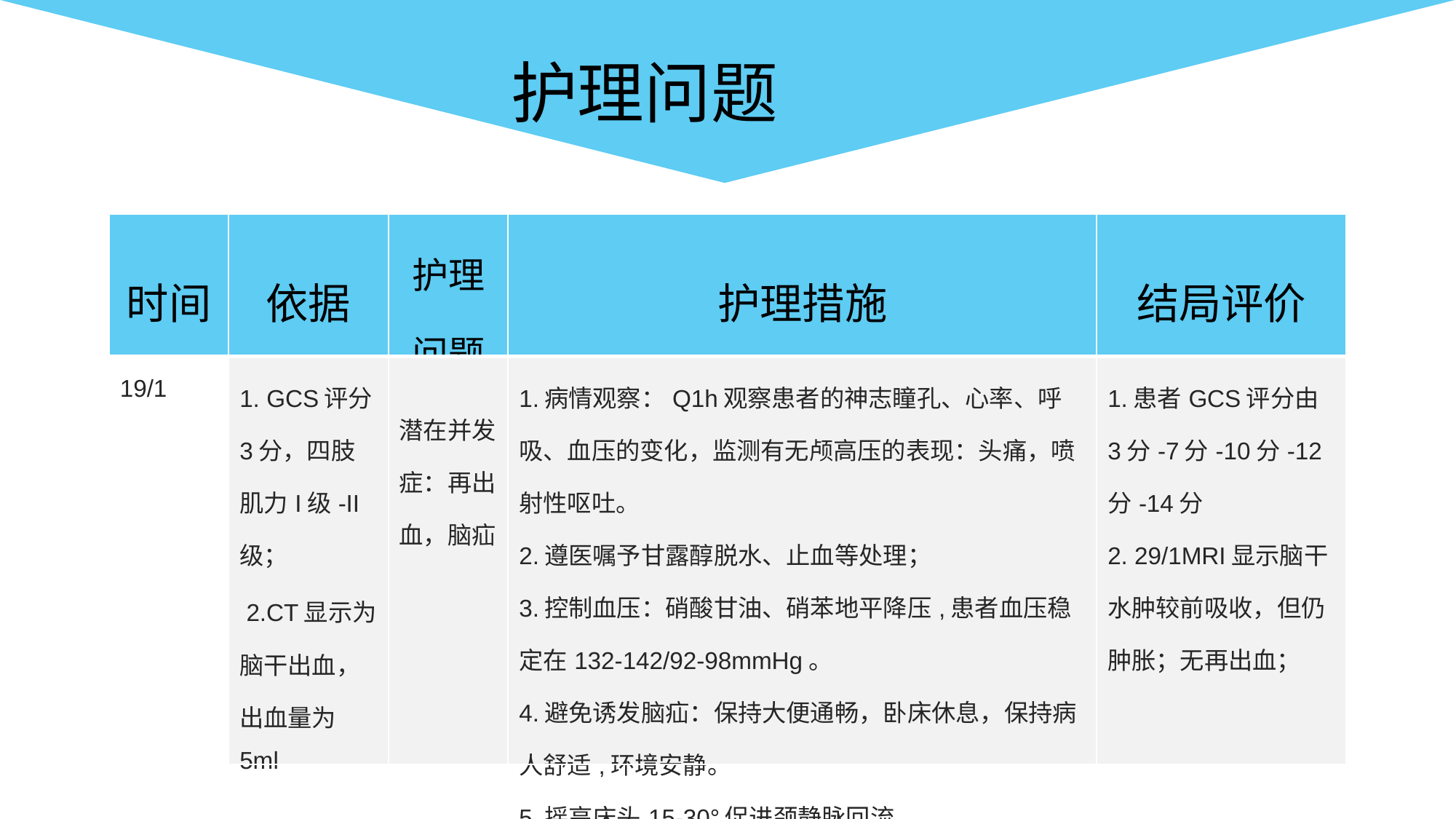

护理问题
| 时间 | 依据 | 护理问题 | 护理措施 | 结局评价 |
| --- | --- | --- | --- | --- |
| 19/1 | 1. GCS评分3分，四肢肌力I级-II级； 2.CT显示为脑干出血，出血量为5ml | 潜在并发症：再出血，脑疝 | 1.病情观察：Q1h观察患者的神志瞳孔、心率、呼吸、血压的变化，监测有无颅高压的表现：头痛，喷射性呕吐。 2.遵医嘱予甘露醇脱水、止血等处理； 3.控制血压：硝酸甘油、硝苯地平降压,患者血压稳定在132-142/92-98mmHg。 4.避免诱发脑疝：保持大便通畅，卧床休息，保持病人舒适,环境安静。 5.摇高床头15-30°促进颈静脉回流 | 1.患者GCS评分由3分-7分-10分-12分-14分 2. 29/1MRI显示脑干水肿较前吸收，但仍肿胀；无再出血； |